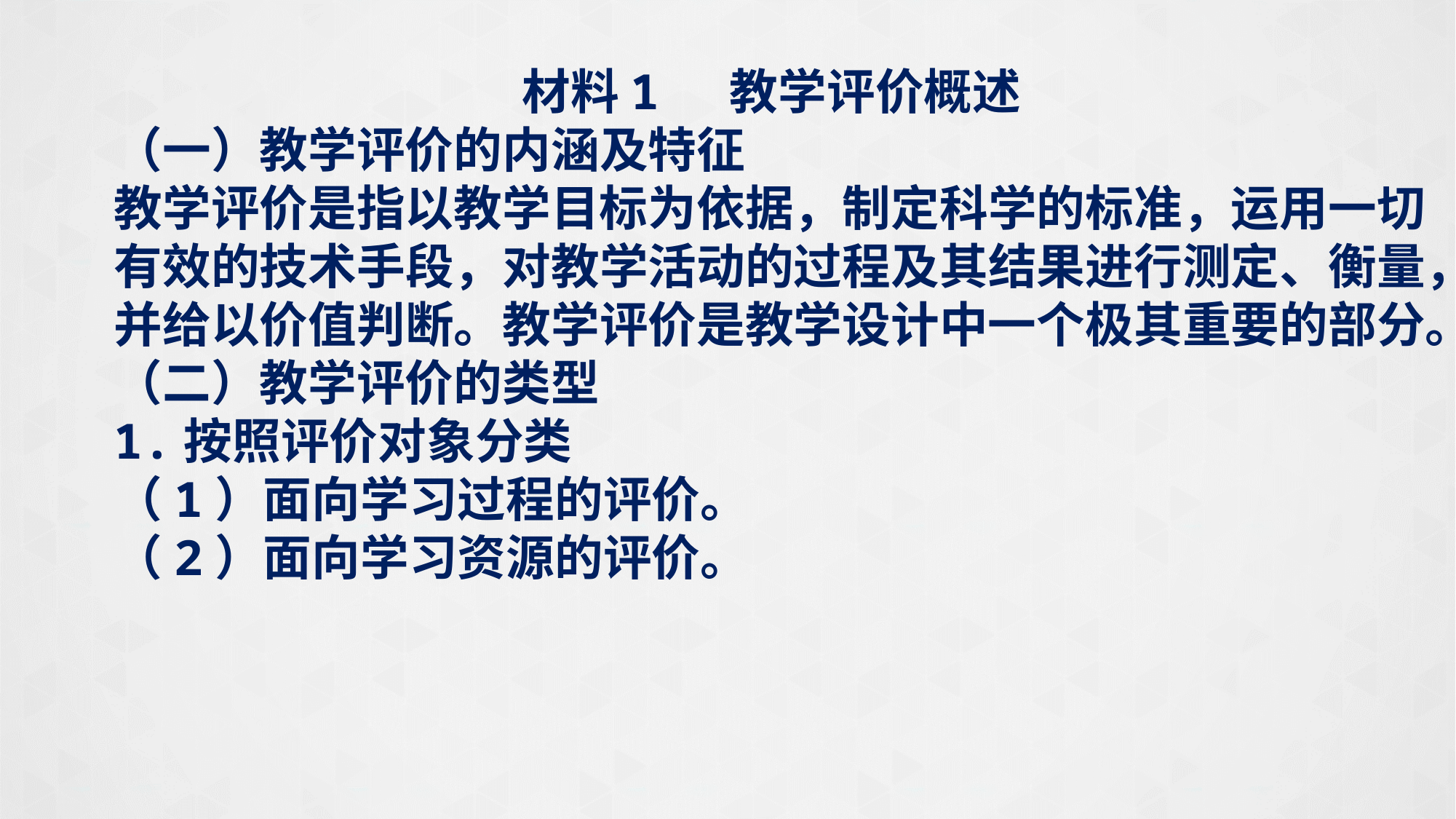

材料1  教学评价概述
（一）教学评价的内涵及特征
教学评价是指以教学目标为依据，制定科学的标准，运用一切有效的技术手段，对教学活动的过程及其结果进行测定、衡量，并给以价值判断。教学评价是教学设计中一个极其重要的部分。
（二）教学评价的类型
1.按照评价对象分类
（1）面向学习过程的评价。
（2）面向学习资源的评价。